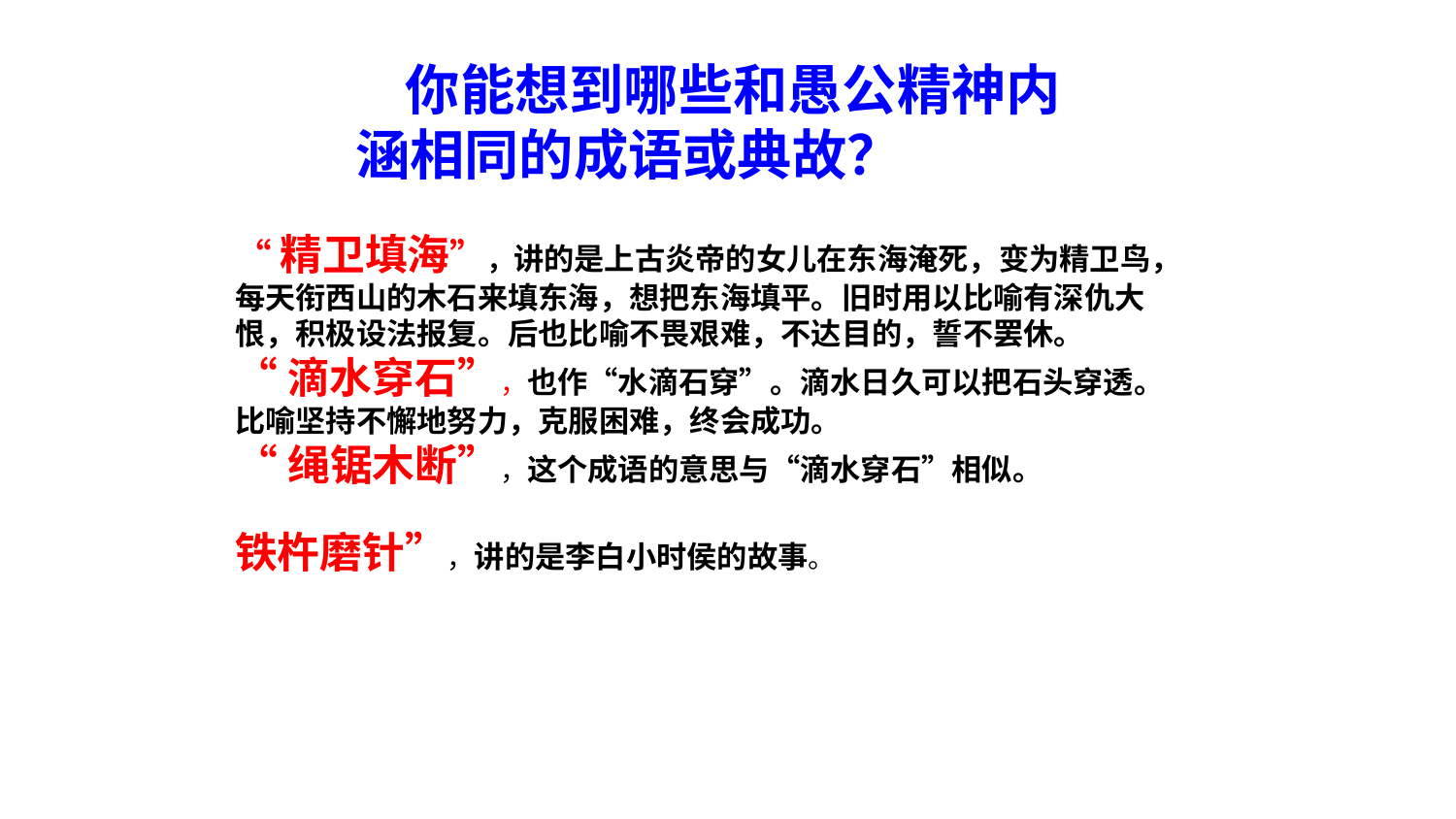

你能想到哪些和愚公精神内涵相同的成语或典故？

“精卫填海”，讲的是上古炎帝的女儿在东海淹死，变为精卫鸟，每天衔西山的木石来填东海，想把东海填平。旧时用以比喻有深仇大恨，积极设法报复。后也比喻不畏艰难，不达目的，誓不罢休。
“滴水穿石”，也作“水滴石穿”。滴水日久可以把石头穿透。比喻坚持不懈地努力，克服困难，终会成功。
“绳锯木断”，这个成语的意思与“滴水穿石”相似。

铁杵磨针”，讲的是李白小时侯的故事。